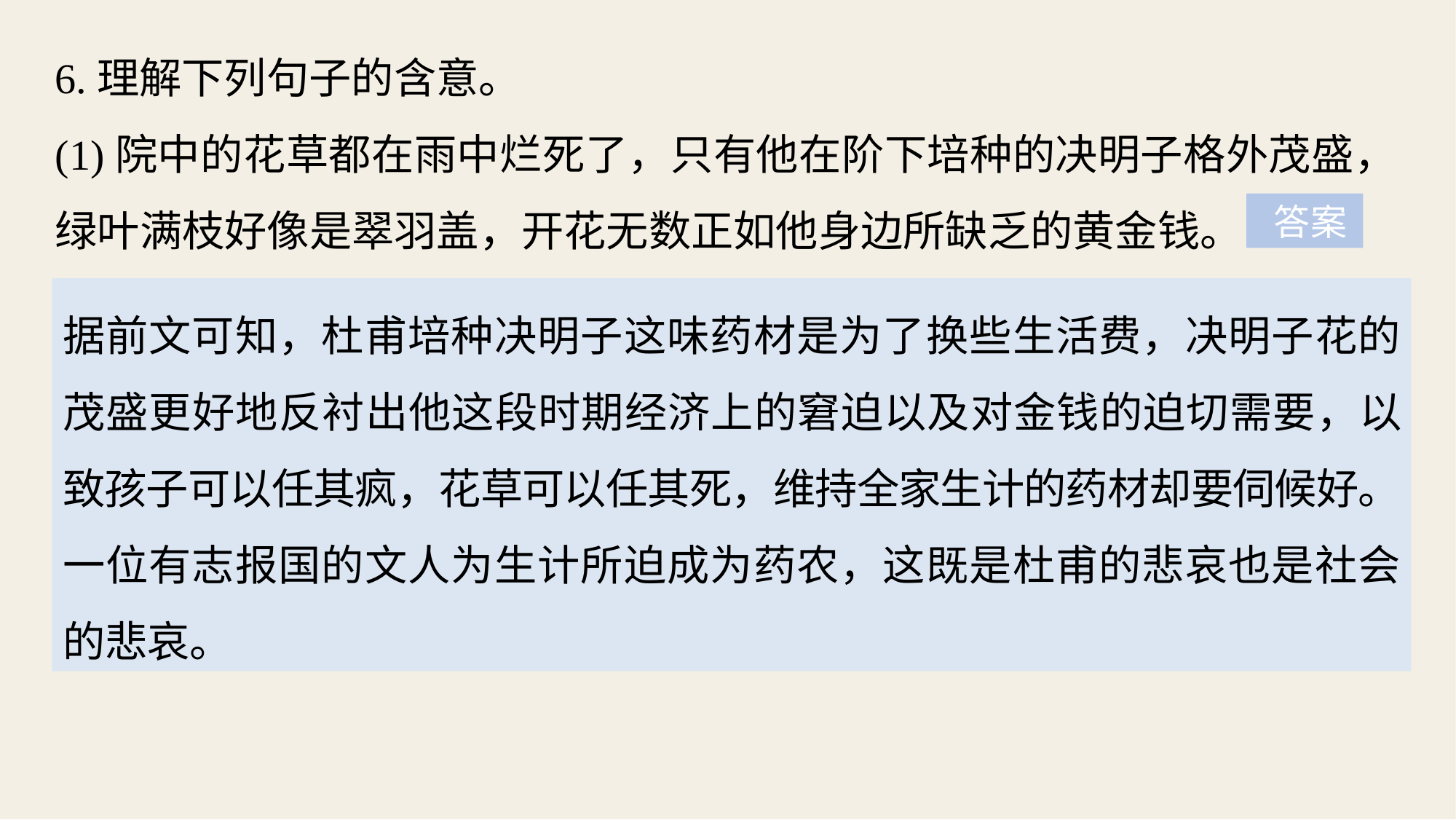

6.理解下列句子的含意。
(1)院中的花草都在雨中烂死了，只有他在阶下培种的决明子格外茂盛，绿叶满枝好像是翠羽盖，开花无数正如他身边所缺乏的黄金钱。
 答案
据前文可知，杜甫培种决明子这味药材是为了换些生活费，决明子花的茂盛更好地反衬出他这段时期经济上的窘迫以及对金钱的迫切需要，以致孩子可以任其疯，花草可以任其死，维持全家生计的药材却要伺候好。一位有志报国的文人为生计所迫成为药农，这既是杜甫的悲哀也是社会的悲哀。